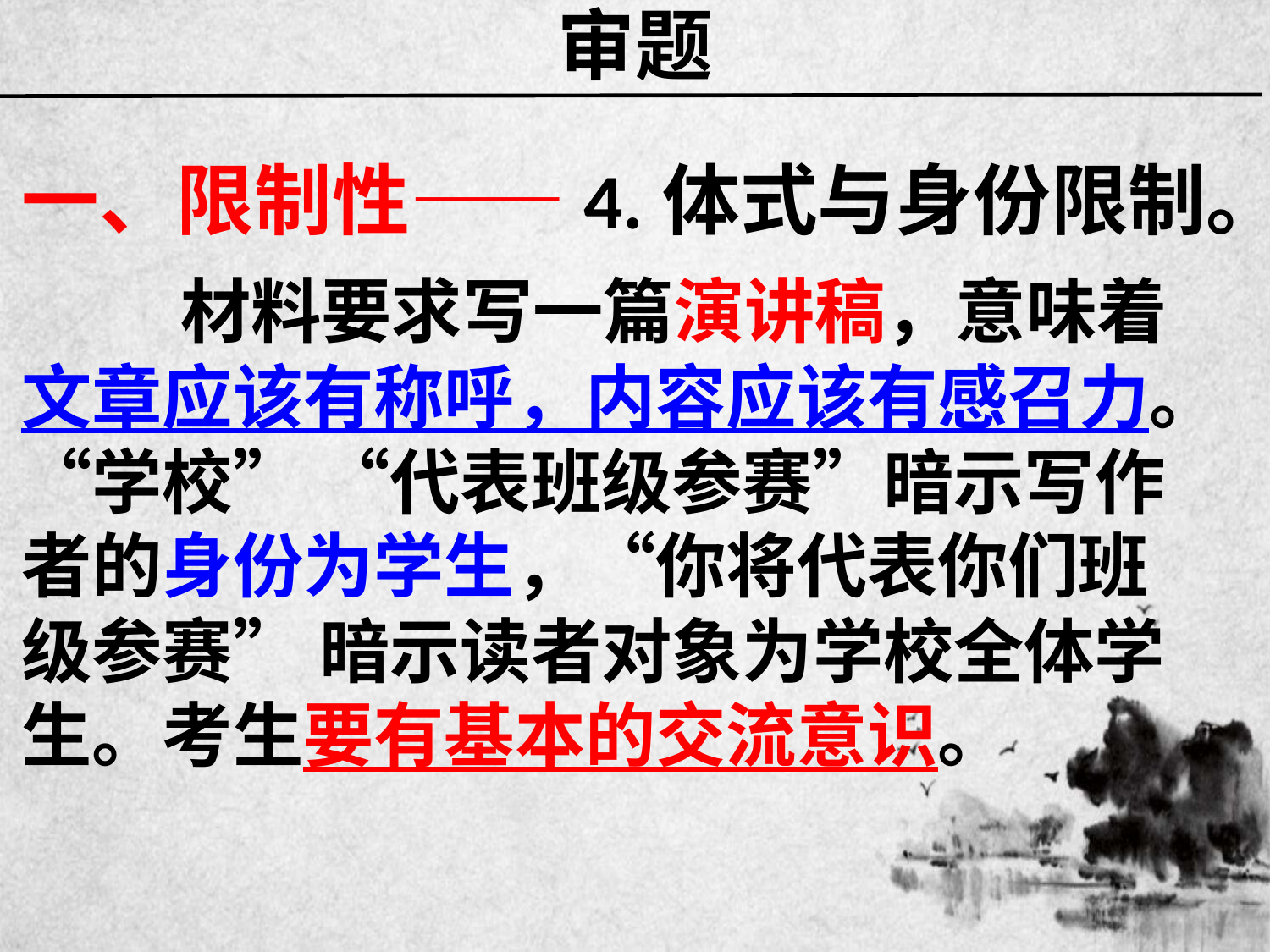

# 审题
一、限制性——4.体式与身份限制。
        材料要求写一篇演讲稿，意味着文章应该有称呼，内容应该有感召力。“学校” “代表班级参赛”暗示写作者的身份为学生，“你将代表你们班级参赛” 暗示读者对象为学校全体学生。考生要有基本的交流意识。